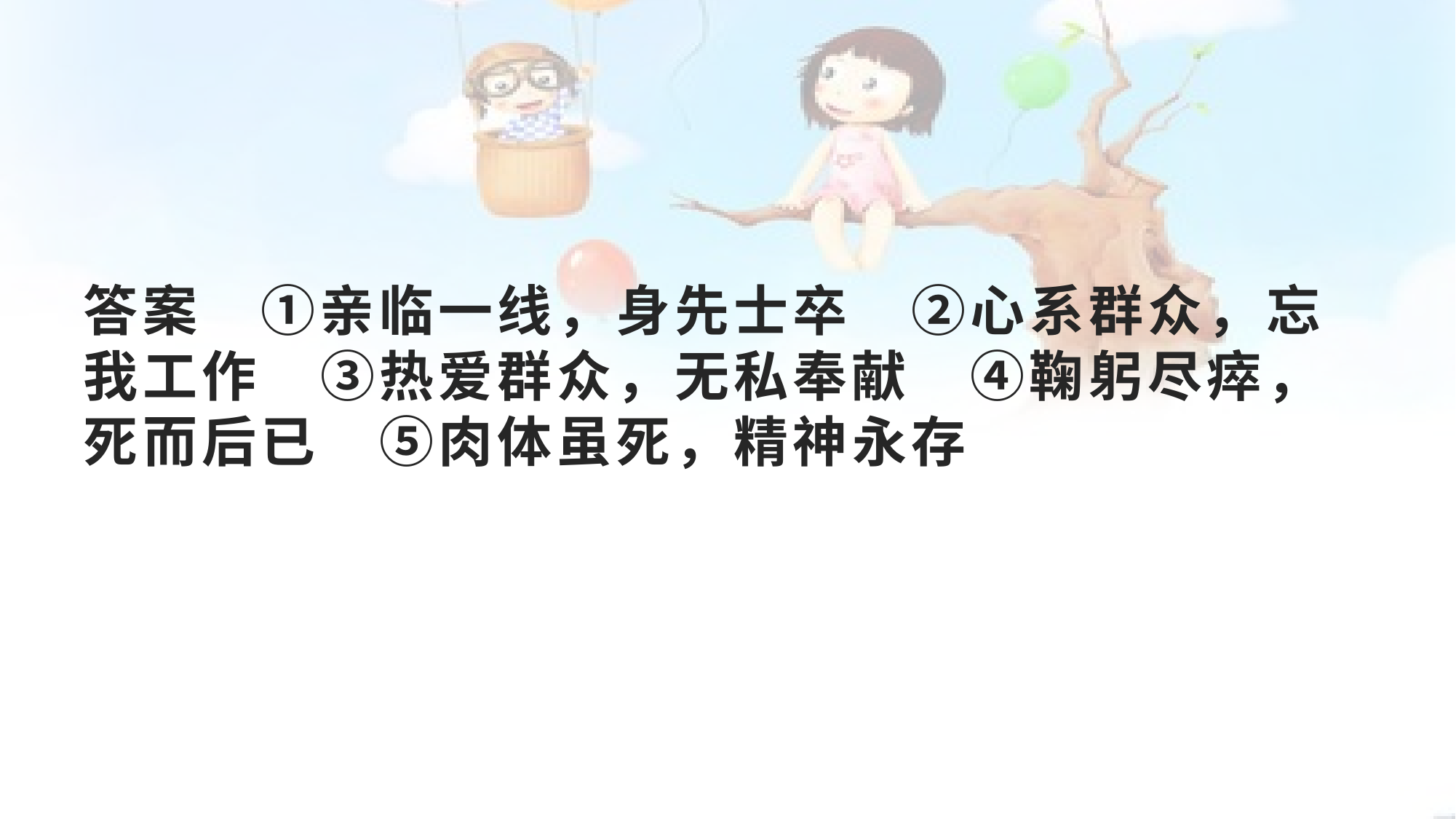

# 答案　①亲临一线，身先士卒　②心系群众，忘我工作　③热爱群众，无私奉献　④鞠躬尽瘁，死而后已　⑤肉体虽死，精神永存